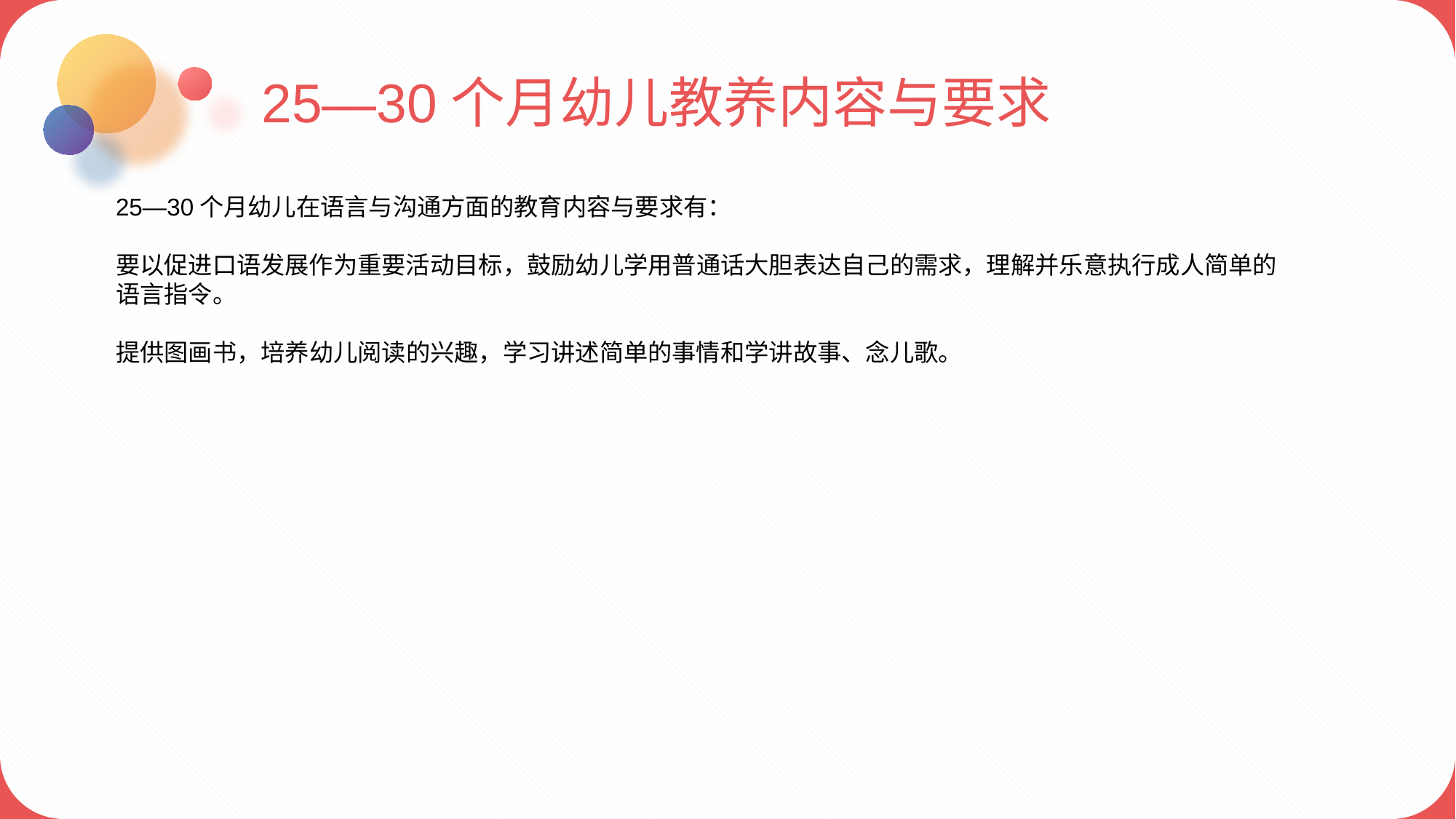

25—30个月幼儿教养内容与要求
25—30个月幼儿在语言与沟通方面的教育内容与要求有：

要以促进口语发展作为重要活动目标，鼓励幼儿学用普通话大胆表达自己的需求，理解并乐意执行成人简单的语言指令。

提供图画书，培养幼儿阅读的兴趣，学习讲述简单的事情和学讲故事、念儿歌。